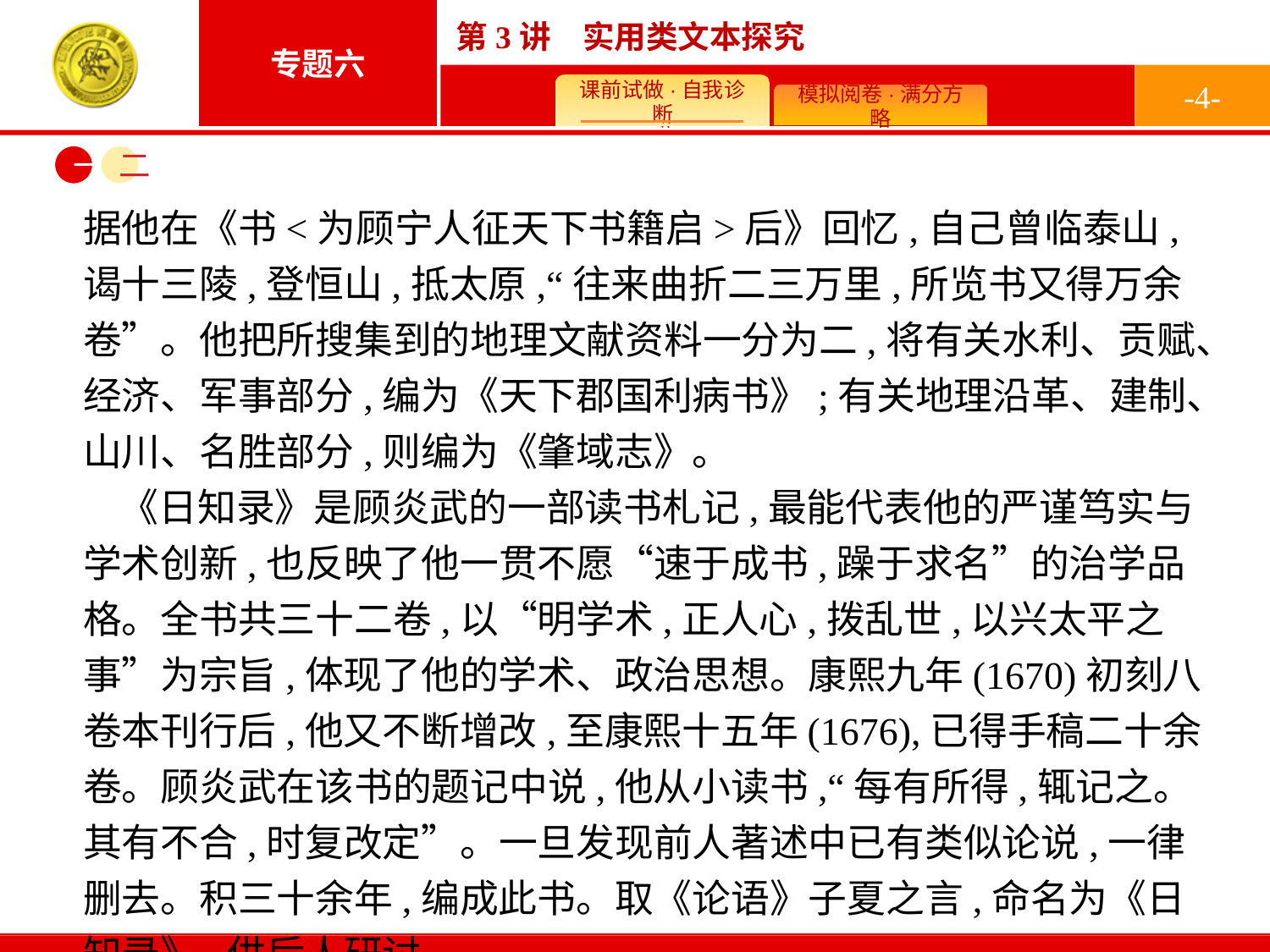

-4-
一
二
据他在《书<为顾宁人征天下书籍启>后》回忆,自己曾临泰山,谒十三陵,登恒山,抵太原,“往来曲折二三万里,所览书又得万余卷”。他把所搜集到的地理文献资料一分为二,将有关水利、贡赋、经济、军事部分,编为《天下郡国利病书》;有关地理沿革、建制、山川、名胜部分,则编为《肇域志》。
《日知录》是顾炎武的一部读书札记,最能代表他的严谨笃实与学术创新,也反映了他一贯不愿“速于成书,躁于求名”的治学品格。全书共三十二卷,以“明学术,正人心,拨乱世,以兴太平之事”为宗旨,体现了他的学术、政治思想。康熙九年(1670)初刻八卷本刊行后,他又不断增改,至康熙十五年(1676),已得手稿二十余卷。顾炎武在该书的题记中说,他从小读书,“每有所得,辄记之。其有不合,时复改定”。一旦发现前人著述中已有类似论说,一律删去。积三十余年,编成此书。取《论语》子夏之言,命名为《日知录》,供后人研讨。